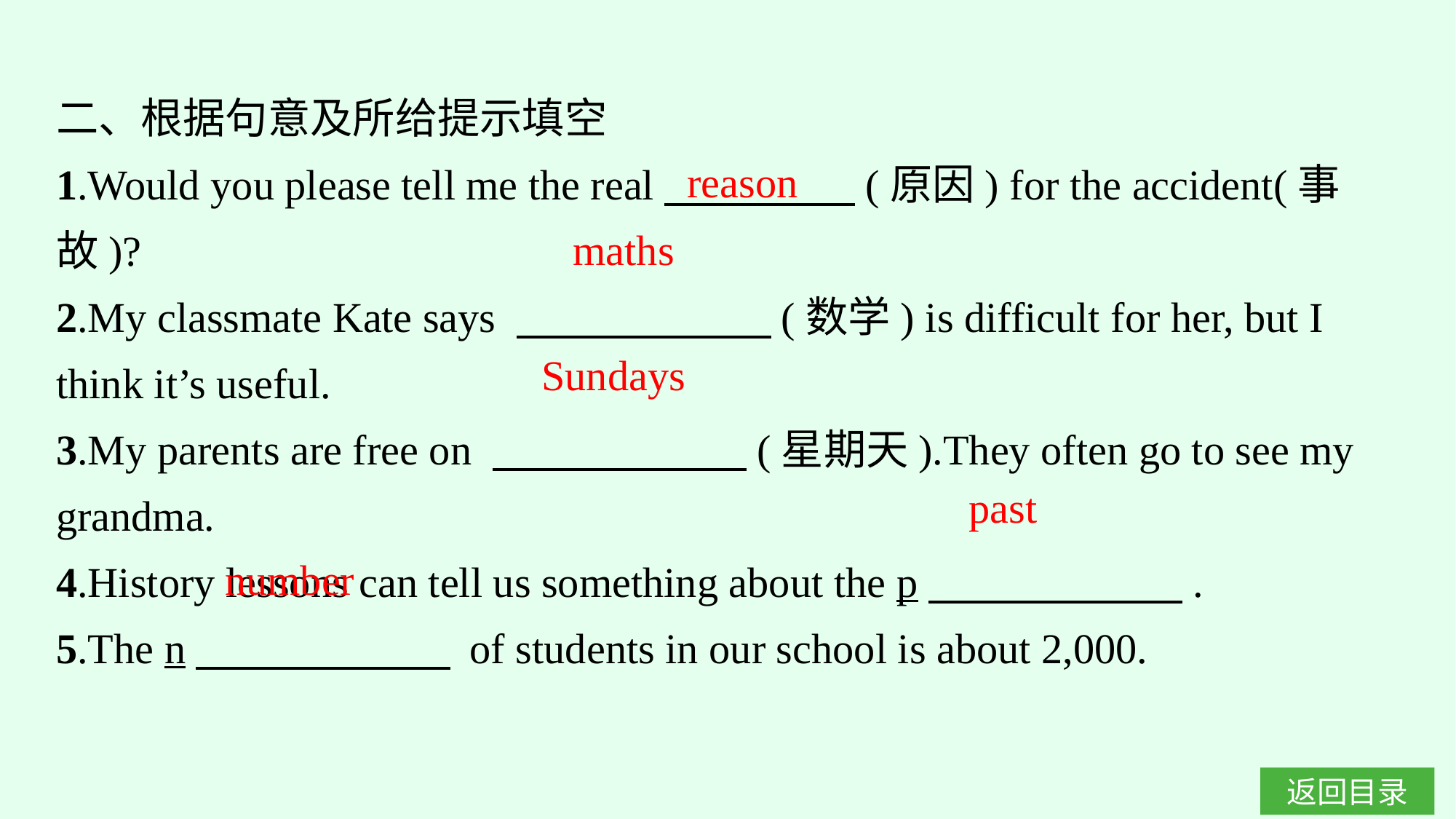

二、根据句意及所给提示填空
1.Would you please tell me the real　　　　 (原因) for the accident(事故)?
2.My classmate Kate says 　　　　　　(数学) is difficult for her, but I think it’s useful.
3.My parents are free on 　　　　　　(星期天).They often go to see my grandma.
4.History lessons can tell us something about the p　　　　　　.
5.The n　　　　　　 of students in our school is about 2,000.
reason
maths
Sundays
past
number